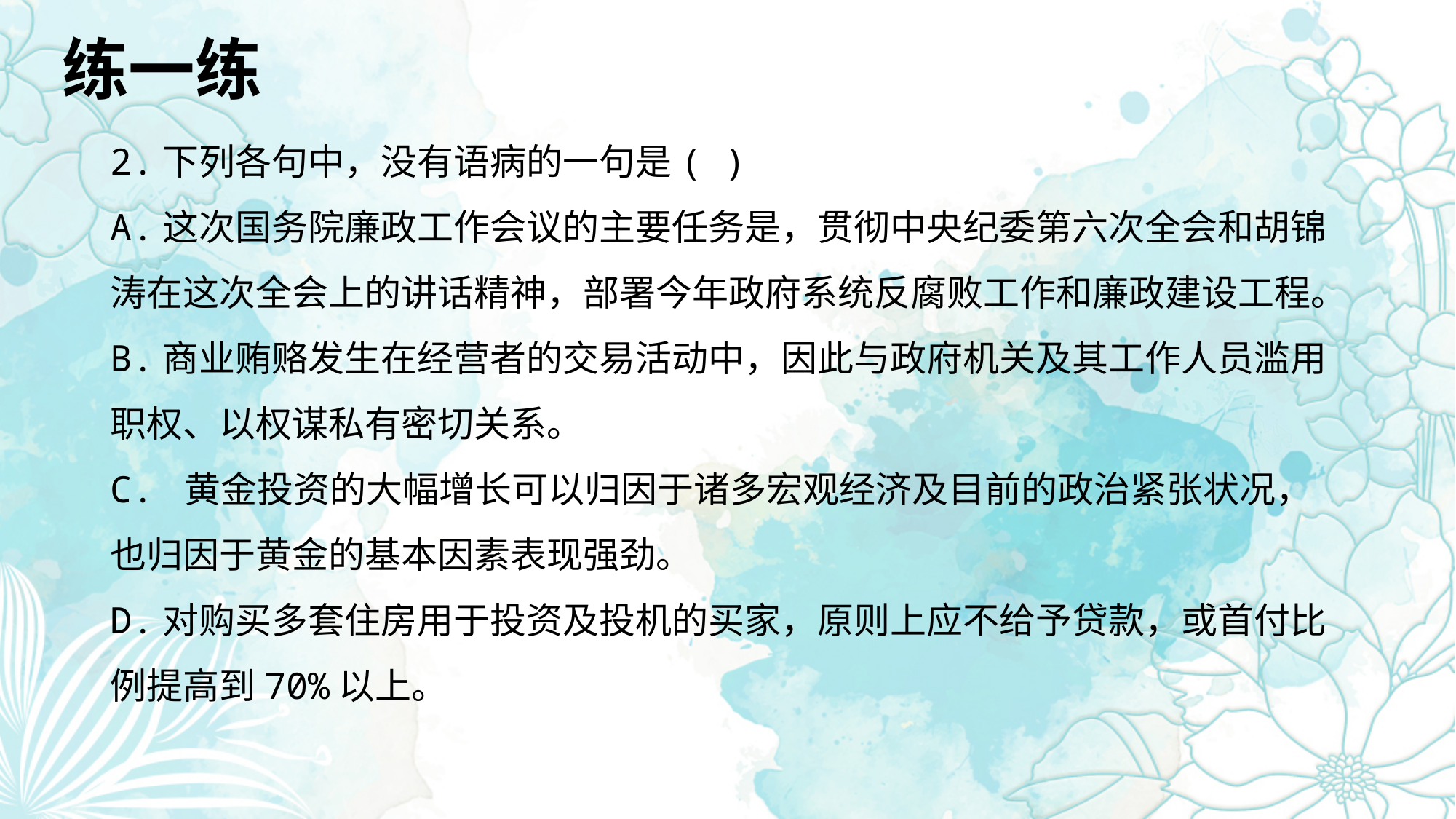

练一练
2.下列各句中，没有语病的一句是( )
A.这次国务院廉政工作会议的主要任务是，贯彻中央纪委第六次全会和胡锦涛在这次全会上的讲话精神，部署今年政府系统反腐败工作和廉政建设工程。
B.商业贿赂发生在经营者的交易活动中，因此与政府机关及其工作人员滥用职权、以权谋私有密切关系。
C. 黄金投资的大幅增长可以归因于诸多宏观经济及目前的政治紧张状况，也归因于黄金的基本因素表现强劲。
D.对购买多套住房用于投资及投机的买家，原则上应不给予贷款，或首付比例提高到70%以上。